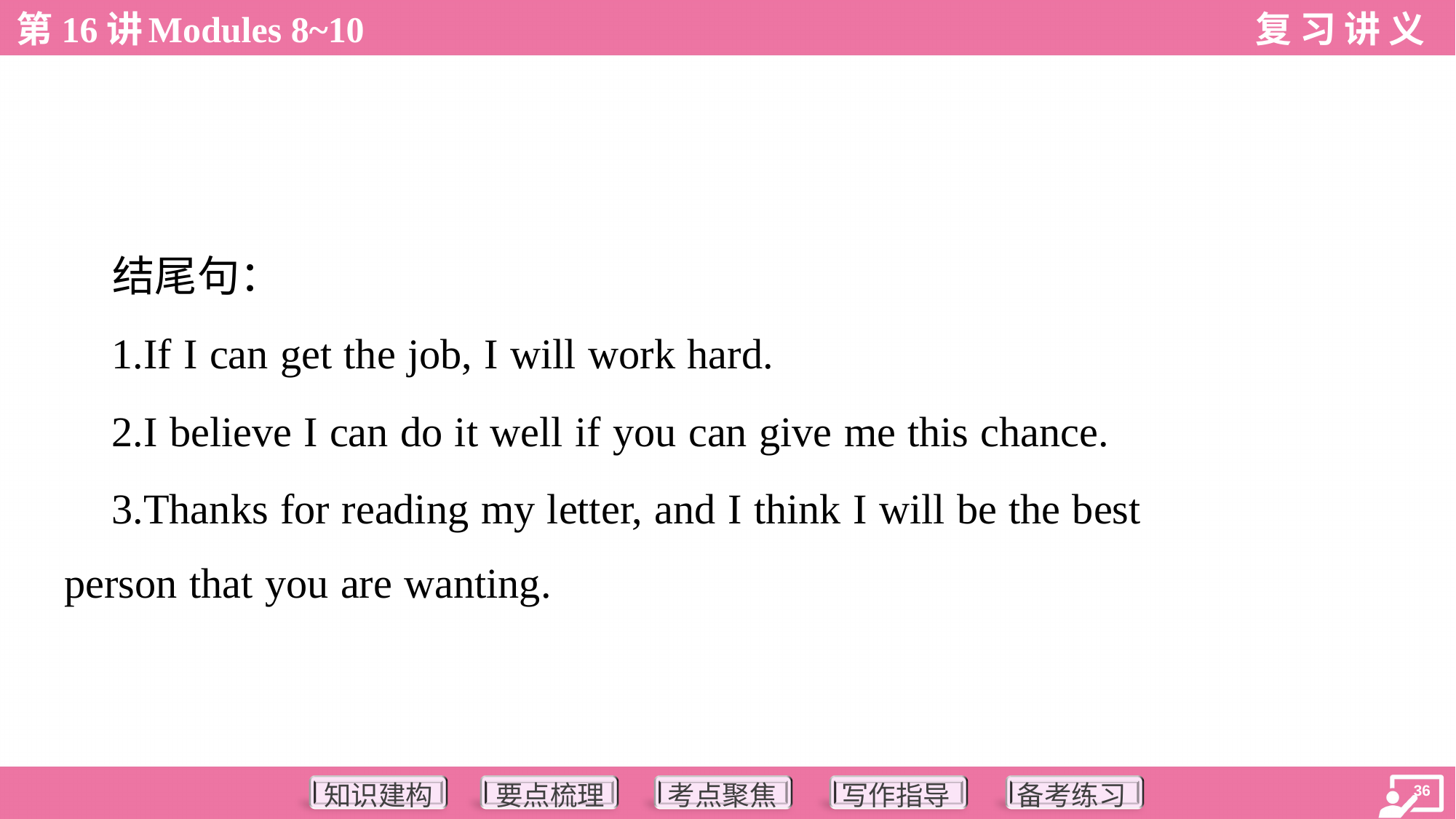

结尾句：
    1.If I can get the job, I will work hard.
    2.I believe I can do it well if you can give me this chance.
    3.Thanks for reading my letter, and I think I will be the best
person that you are wanting.